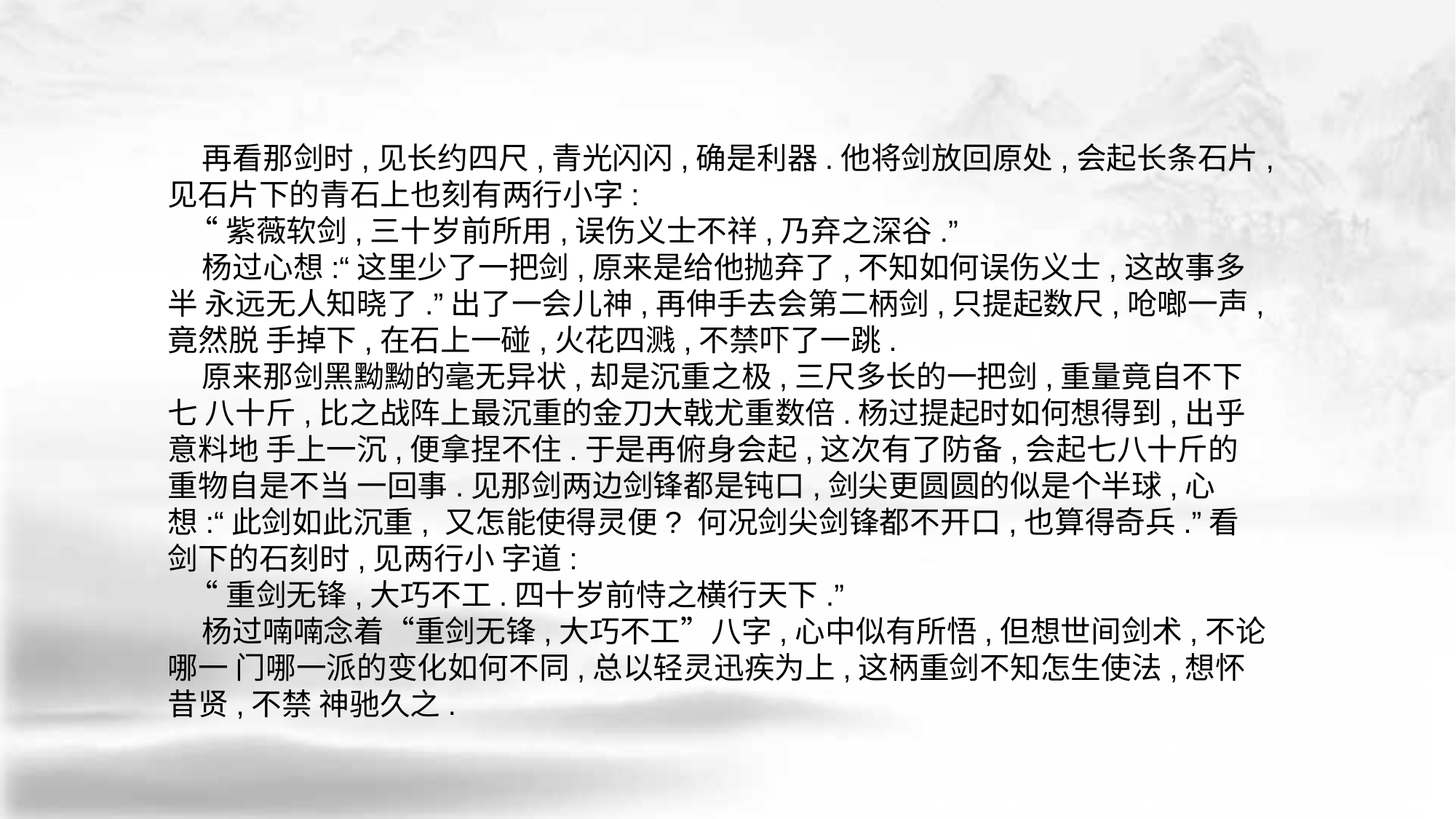

再看那剑时,见长约四尺,青光闪闪,确是利器.他将剑放回原处,会起长条石片,见石片下的青石上也刻有两行小字:
   “紫薇软剑,三十岁前所用,误伤义士不祥,乃弃之深谷.”
    杨过心想:“这里少了一把剑,原来是给他抛弃了,不知如何误伤义士,这故事多半 永远无人知晓了.”出了一会儿神,再伸手去会第二柄剑,只提起数尺,呛啷一声,竟然脱 手掉下,在石上一碰,火花四溅,不禁吓了一跳.
    原来那剑黑黝黝的毫无异状,却是沉重之极,三尺多长的一把剑,重量竟自不下七 八十斤,比之战阵上最沉重的金刀大戟尤重数倍.杨过提起时如何想得到,出乎意料地 手上一沉,便拿捏不住.于是再俯身会起,这次有了防备,会起七八十斤的重物自是不当 一回事.见那剑两边剑锋都是钝口,剑尖更圆圆的似是个半球,心想:“此剑如此沉重, 又怎能使得灵便? 何况剑尖剑锋都不开口,也算得奇兵.”看剑下的石刻时,见两行小 字道:
   “重剑无锋,大巧不工.四十岁前恃之横行天下.”
    杨过喃喃念着“重剑无锋,大巧不工”八字,心中似有所悟,但想世间剑术,不论哪一 门哪一派的变化如何不同,总以轻灵迅疾为上,这柄重剑不知怎生使法,想怀昔贤,不禁 神驰久之.